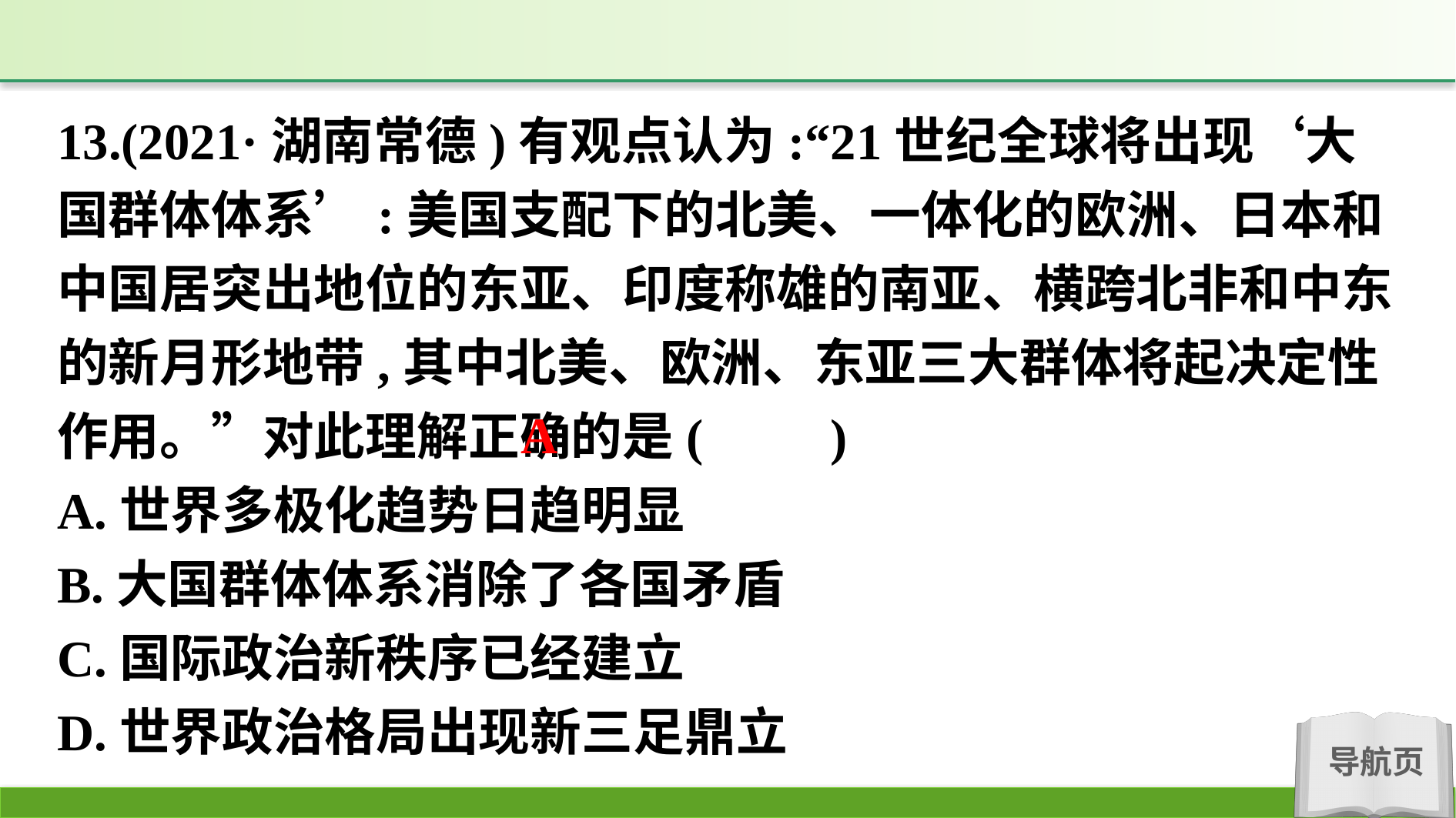

13.(2021·湖南常德)有观点认为:“21世纪全球将出现‘大国群体体系’:美国支配下的北美、一体化的欧洲、日本和中国居突出地位的东亚、印度称雄的南亚、横跨北非和中东的新月形地带,其中北美、欧洲、东亚三大群体将起决定性作用。”对此理解正确的是(　　)
A.世界多极化趋势日趋明显
B.大国群体体系消除了各国矛盾
C.国际政治新秩序已经建立
D.世界政治格局出现新三足鼎立
A